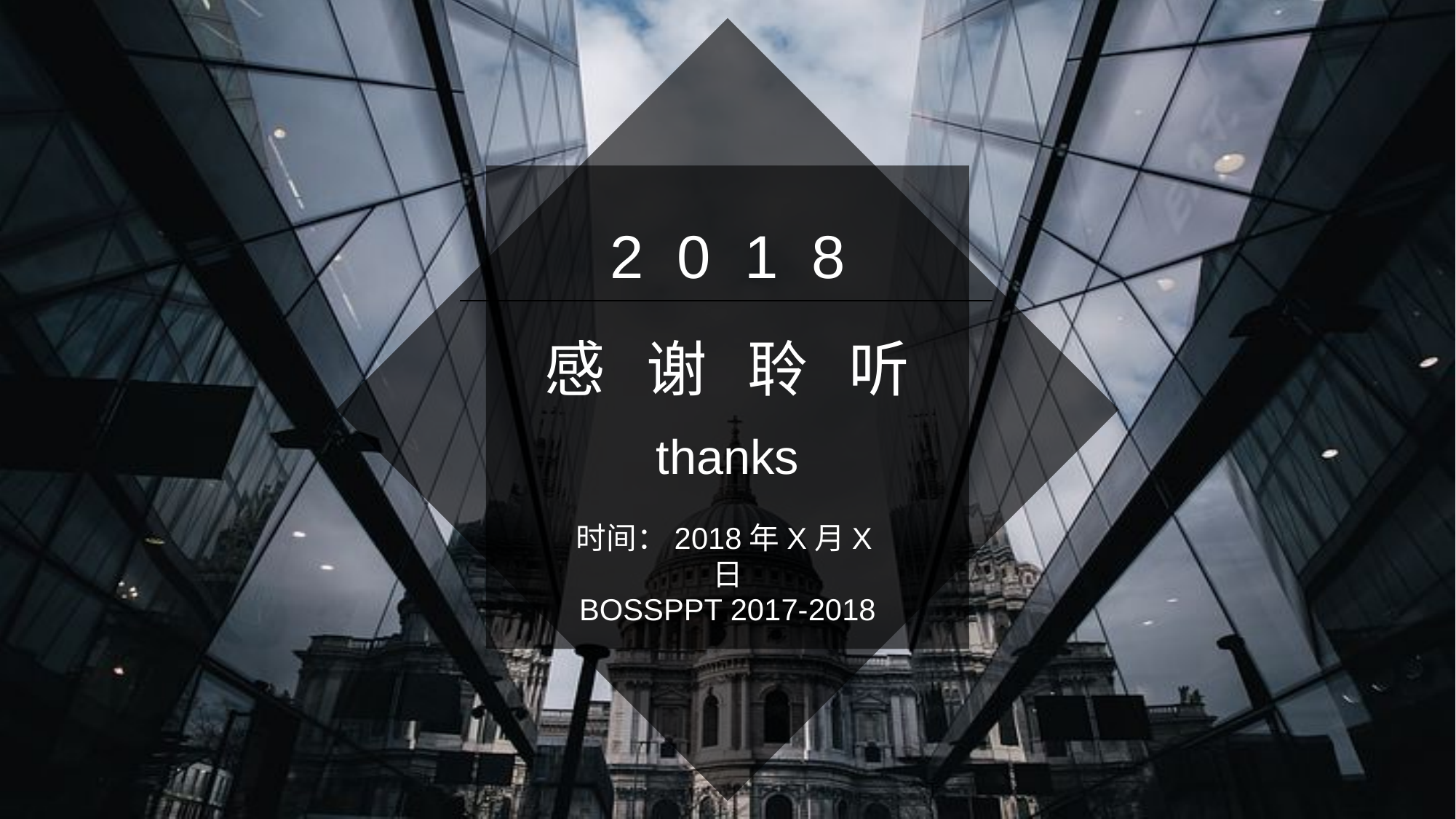

2  0  1  8
感   谢   聆   听
thanks
时间：2018年X月X日
BOSSPPT 2017-2018